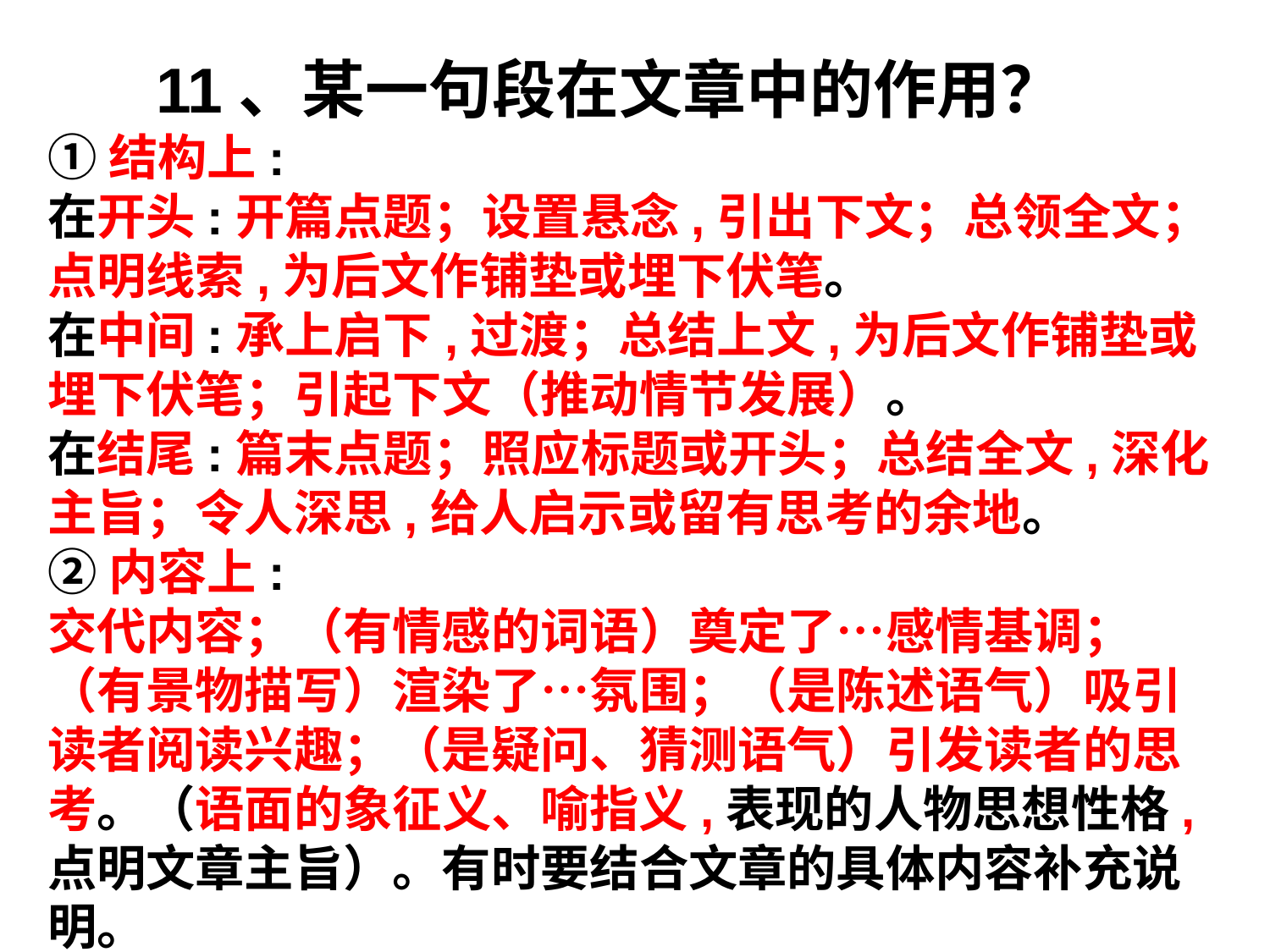

11、某一句段在文章中的作用？
①结构上:
在开头:开篇点题；设置悬念,引出下文；总领全文；点明线索,为后文作铺垫或埋下伏笔。
在中间:承上启下,过渡；总结上文,为后文作铺垫或埋下伏笔；引起下文（推动情节发展）。
在结尾:篇末点题；照应标题或开头；总结全文,深化主旨；令人深思,给人启示或留有思考的余地。
②内容上:
交代内容；（有情感的词语）奠定了…感情基调；（有景物描写）渲染了…氛围；（是陈述语气）吸引读者阅读兴趣；（是疑问、猜测语气）引发读者的思考。（语面的象征义、喻指义,表现的人物思想性格,点明文章主旨）。有时要结合文章的具体内容补充说明。